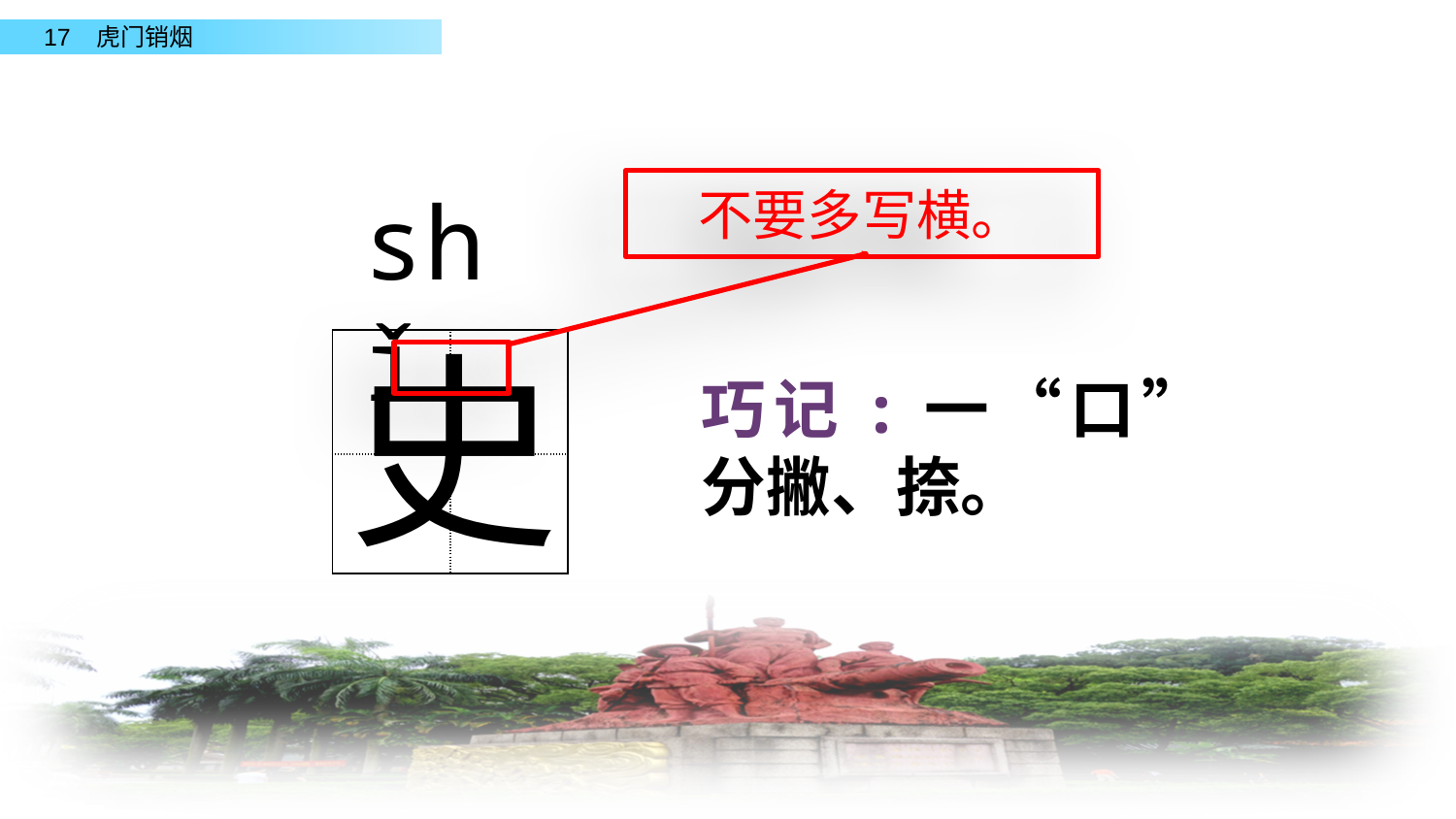

不要多写横。
shǐ
史
|  |  |
| --- | --- |
|  |  |

巧记:一“口”分撇、捺。